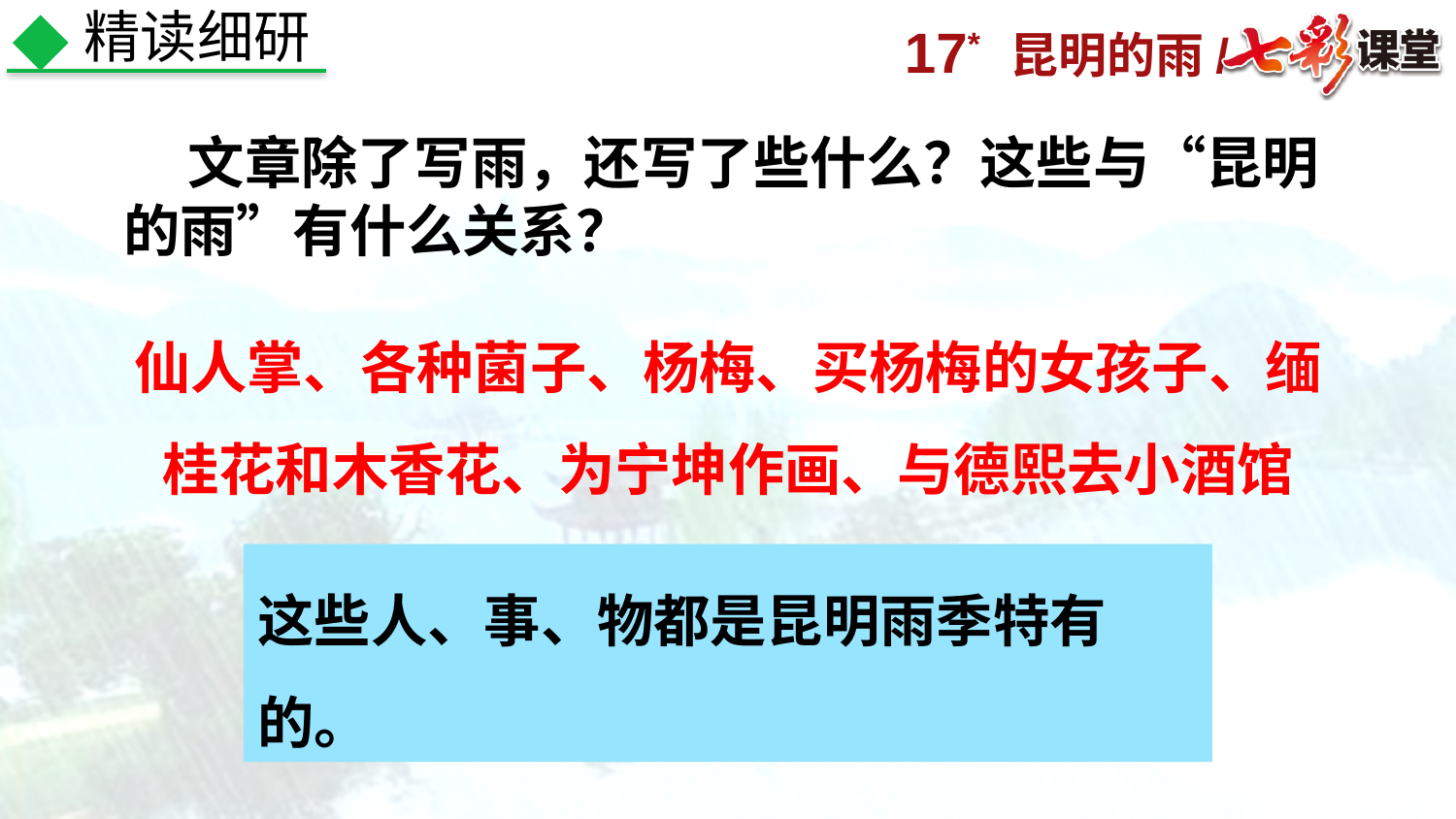

精读细研

    文章除了写雨，还写了些什么？这些与“昆明的雨”有什么关系？
仙人掌、各种菌子、杨梅、买杨梅的女孩子、缅桂花和木香花、为宁坤作画、与德熙去小酒馆
这些人、事、物都是昆明雨季特有的。